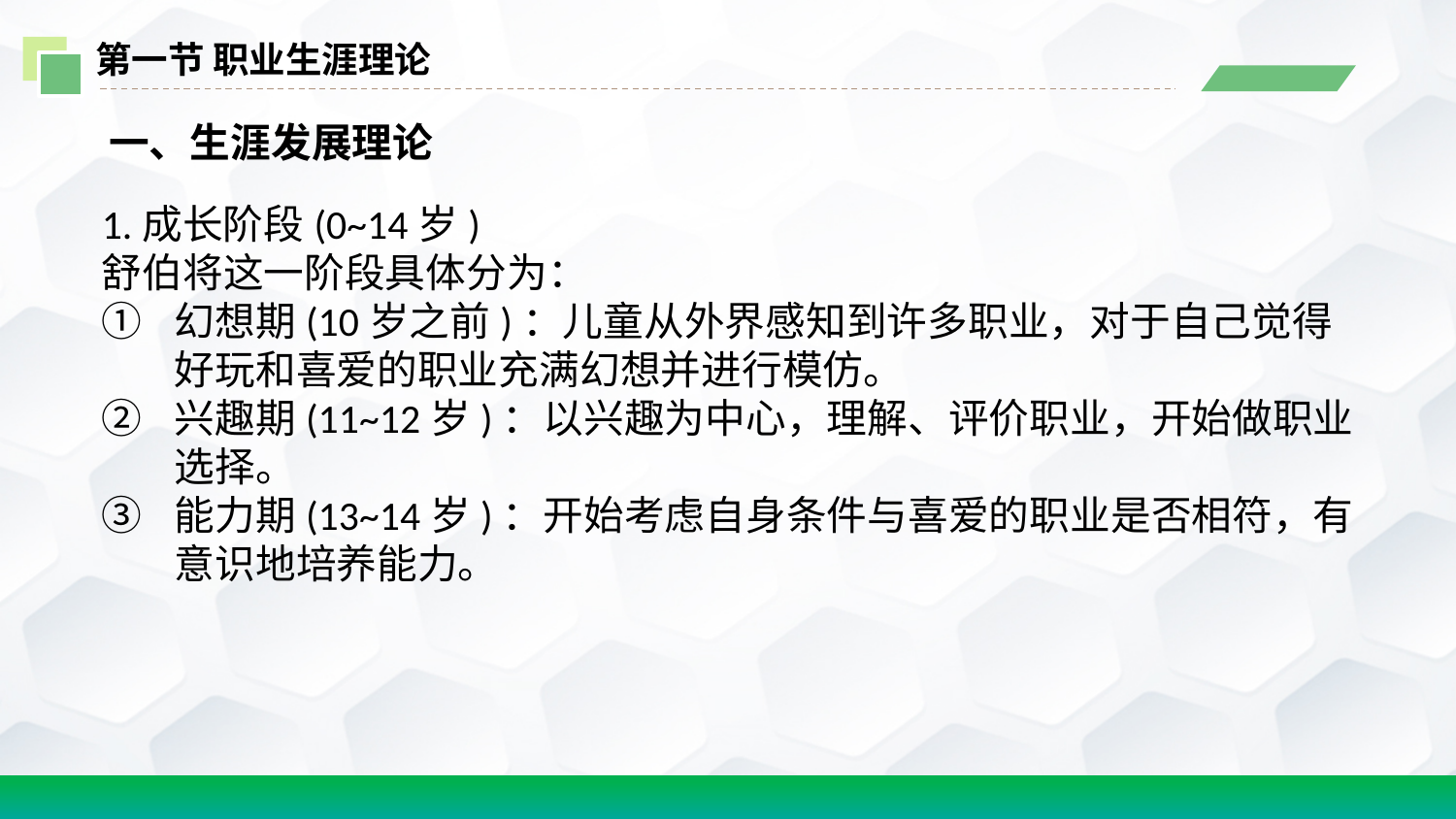

第一节 职业生涯理论
 一、生涯发展理论
1.成长阶段(0~14岁)
舒伯将这一阶段具体分为：
幻想期(10岁之前)：儿童从外界感知到许多职业，对于自己觉得好玩和喜爱的职业充满幻想并进行模仿。
兴趣期(11~12岁)：以兴趣为中心，理解、评价职业，开始做职业选择。
能力期(13~14岁)：开始考虑自身条件与喜爱的职业是否相符，有意识地培养能力。